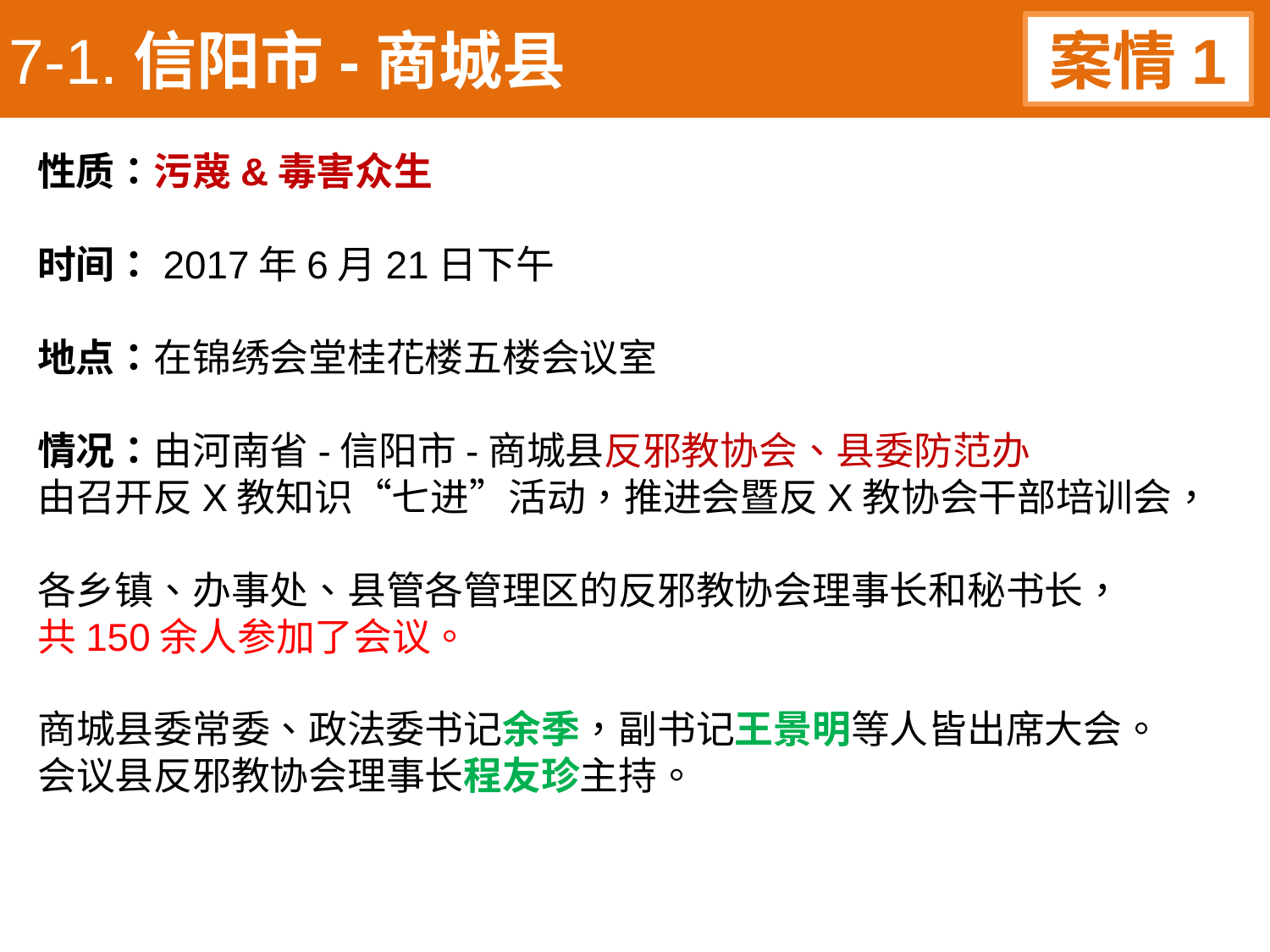

7-1.信阳市-商城县
案情1

性质：污蔑&毒害众生

时间：2017年6月21日下午

地点：在锦绣会堂桂花楼五楼会议室

情况：由河南省-信阳市-商城县反邪教协会、县委防范办
由召开反X教知识“七进”活动，推进会暨反X教协会干部培训会，

各乡镇、办事处、县管各管理区的反邪教协会理事长和秘书长，
共150余人参加了会议。

商城县委常委、政法委书记余季，副书记王景明等人皆出席大会。
会议县反邪教协会理事长程友珍主持。